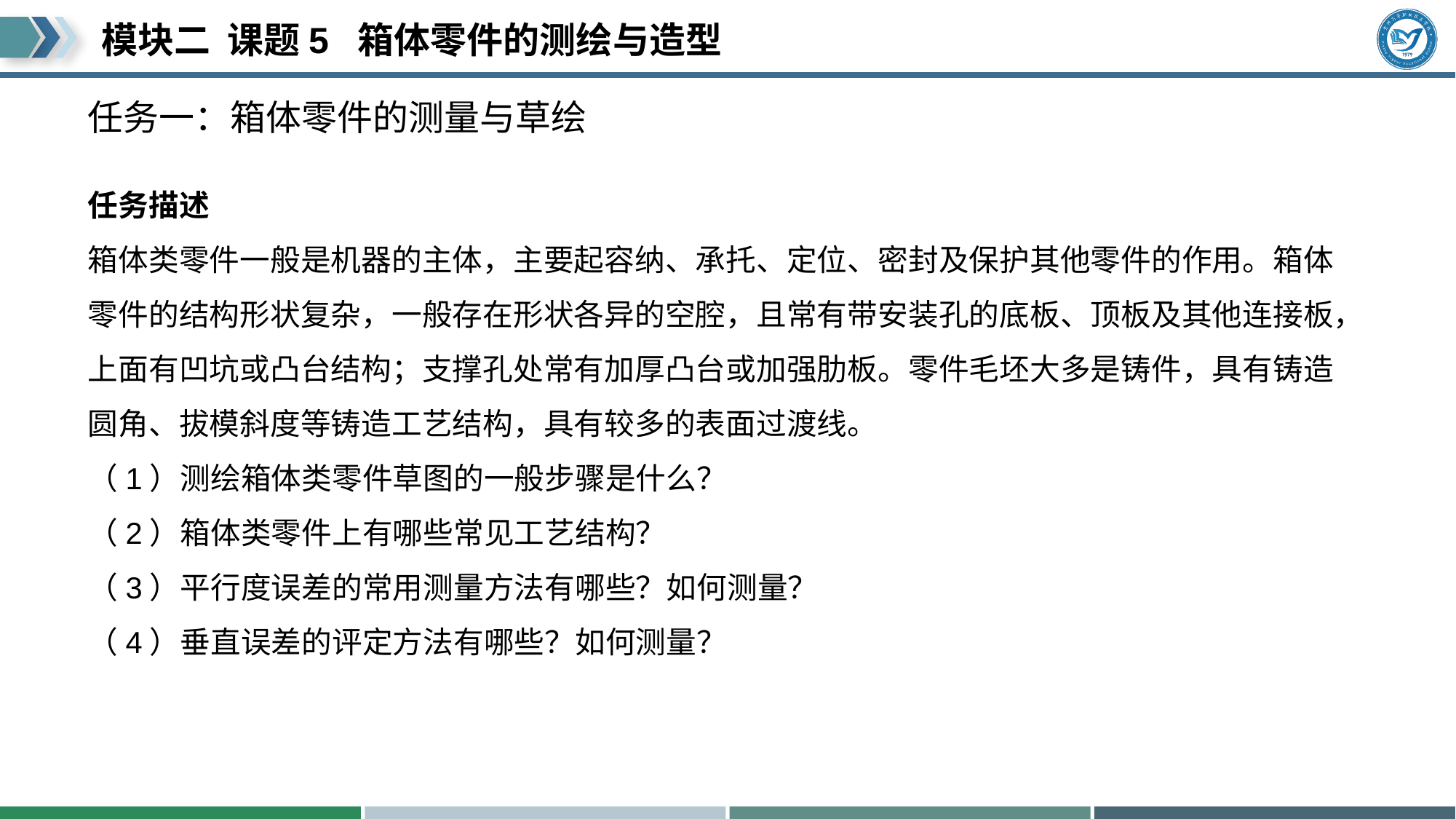

# 任务一：箱体零件的测量与草绘
任务描述
箱体类零件一般是机器的主体，主要起容纳、承托、定位、密封及保护其他零件的作用。箱体零件的结构形状复杂，一般存在形状各异的空腔，且常有带安装孔的底板、顶板及其他连接板，上面有凹坑或凸台结构；支撑孔处常有加厚凸台或加强肋板。零件毛坯大多是铸件，具有铸造圆角、拔模斜度等铸造工艺结构，具有较多的表面过渡线。
（1）测绘箱体类零件草图的一般步骤是什么？
（2）箱体类零件上有哪些常见工艺结构？
（3）平行度误差的常用测量方法有哪些？如何测量？
（4）垂直误差的评定方法有哪些？如何测量？